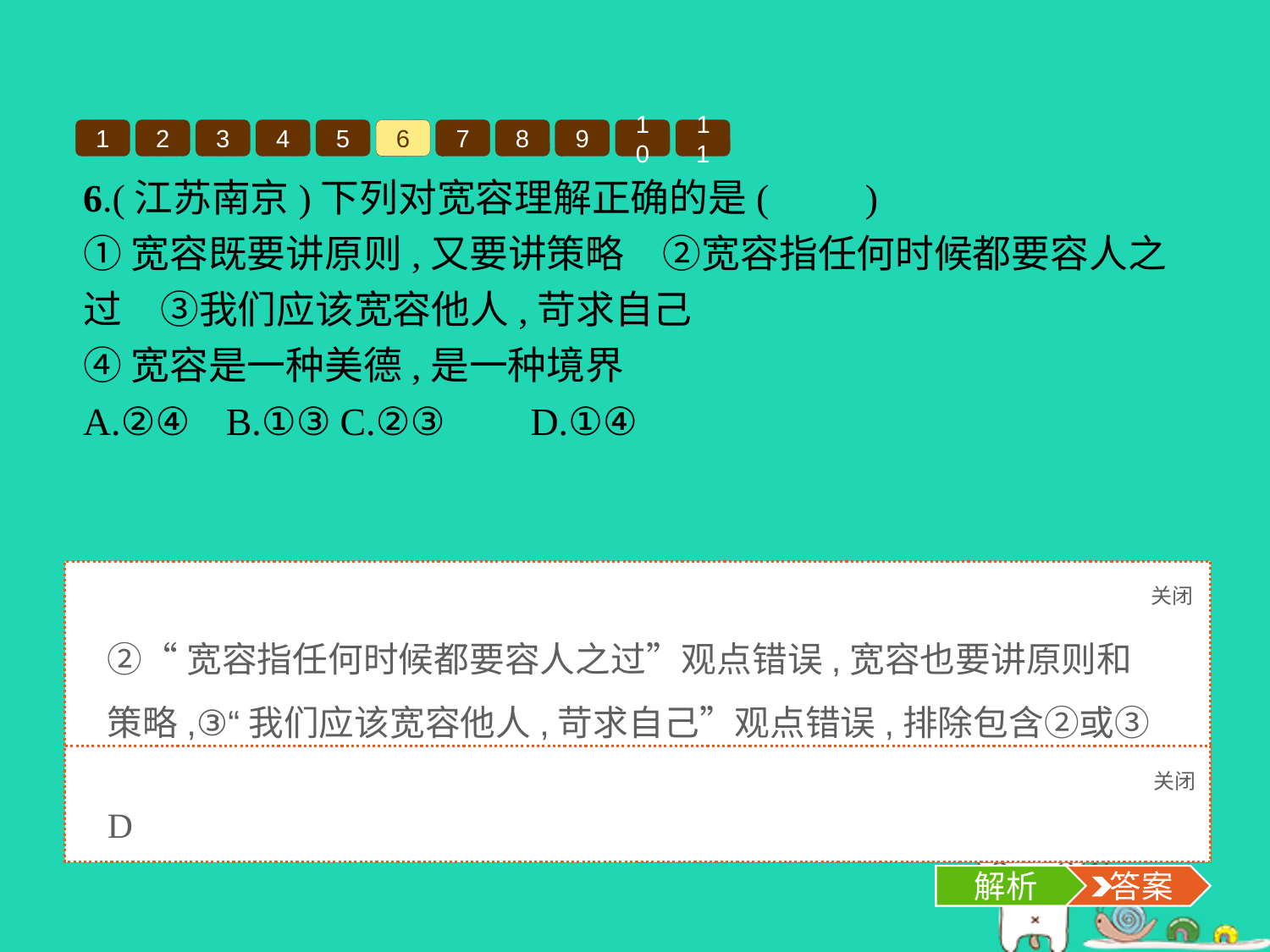

1
2
3
4
5
6
7
8
9
10
11
6.(江苏南京)下列对宽容理解正确的是(　　)
①宽容既要讲原则,又要讲策略　②宽容指任何时候都要容人之过　③我们应该宽容他人,苛求自己
④宽容是一种美德,是一种境界
A.②④	B.①③	C.②③	D.①④

关闭
解析

②“宽容指任何时候都要容人之过”观点错误,宽容也要讲原则和策略,③“我们应该宽容他人,苛求自己”观点错误,排除包含②或③的选项,只有D项是正确的。

关闭
解析
  答案

D
解析
  答案